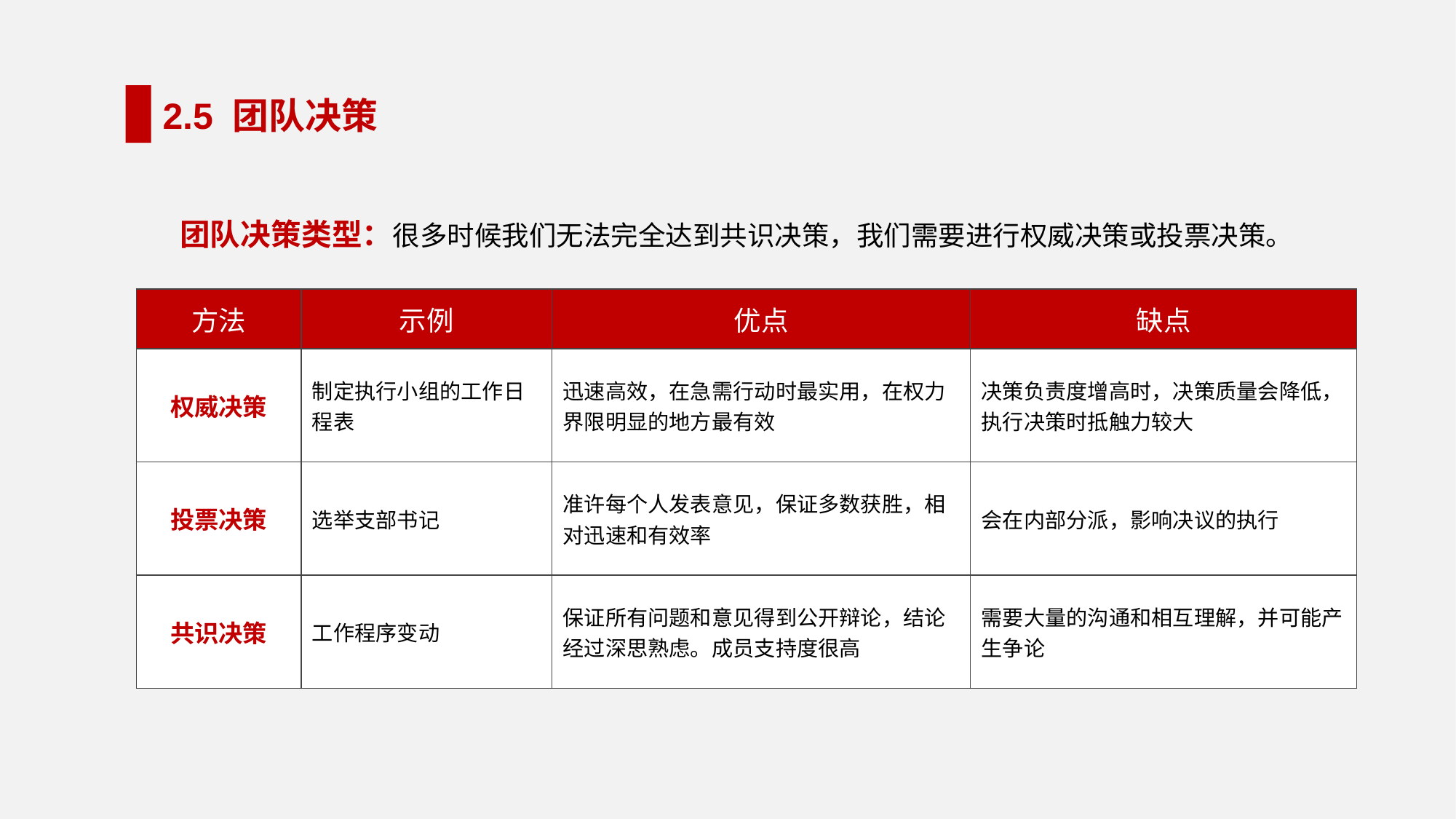

2.5 团队决策
团队决策类型：很多时候我们无法完全达到共识决策，我们需要进行权威决策或投票决策。
| 方法 | 示例 | 优点 | 缺点 |
| --- | --- | --- | --- |
| 权威决策 | 制定执行小组的工作日程表 | 迅速高效，在急需行动时最实用，在权力界限明显的地方最有效 | 决策负责度增高时，决策质量会降低，执行决策时抵触力较大 |
| 投票决策 | 选举支部书记 | 准许每个人发表意见，保证多数获胜，相对迅速和有效率 | 会在内部分派，影响决议的执行 |
| 共识决策 | 工作程序变动 | 保证所有问题和意见得到公开辩论，结论经过深思熟虑。成员支持度很高 | 需要大量的沟通和相互理解，并可能产生争论 |